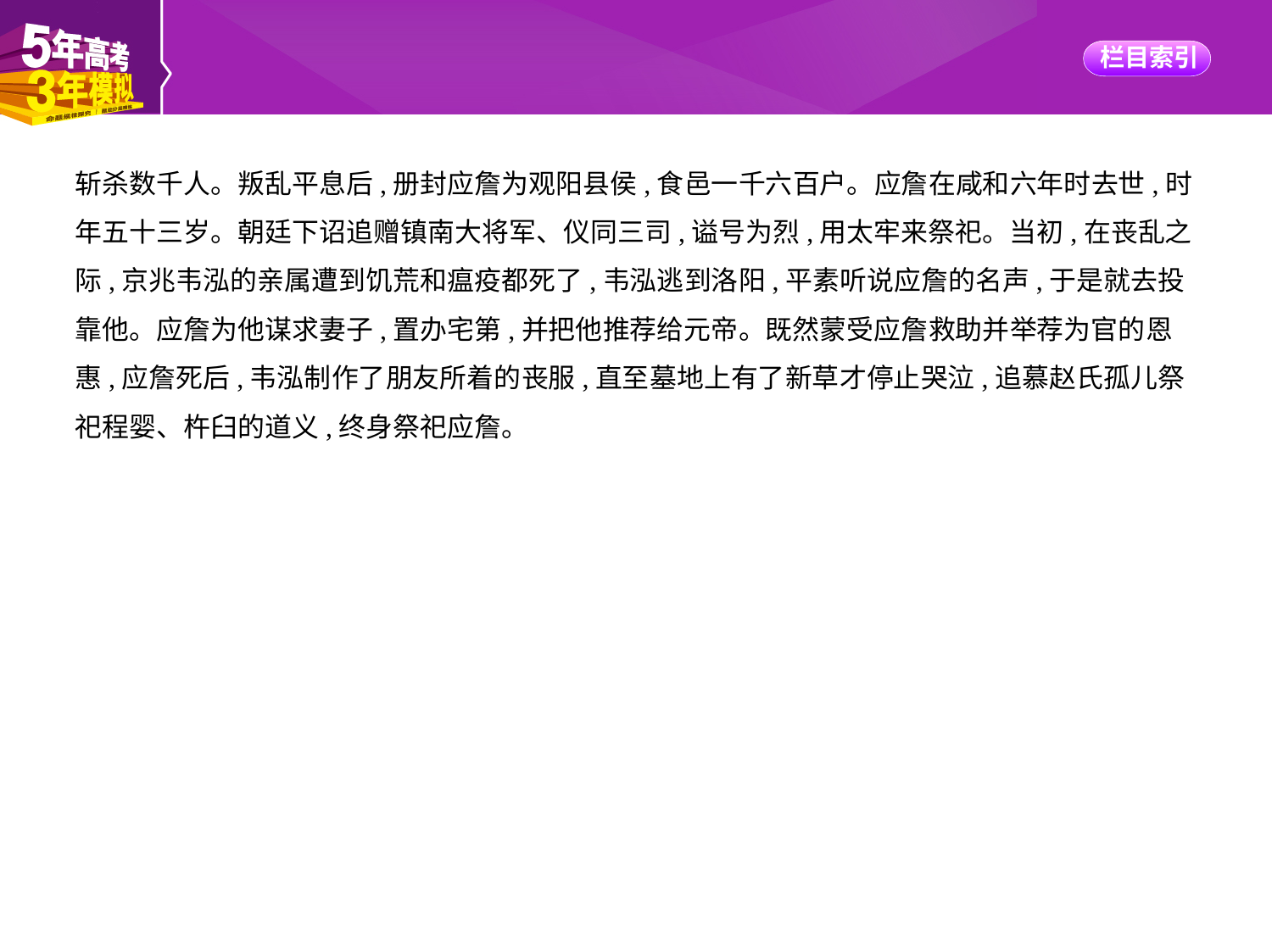

斩杀数千人。叛乱平息后,册封应詹为观阳县侯,食邑一千六百户。应詹在咸和六年时去世,时
年五十三岁。朝廷下诏追赠镇南大将军、仪同三司,谥号为烈,用太牢来祭祀。当初,在丧乱之
际,京兆韦泓的亲属遭到饥荒和瘟疫都死了,韦泓逃到洛阳,平素听说应詹的名声,于是就去投
靠他。应詹为他谋求妻子,置办宅第,并把他推荐给元帝。既然蒙受应詹救助并举荐为官的恩
惠,应詹死后,韦泓制作了朋友所着的丧服,直至墓地上有了新草才停止哭泣,追慕赵氏孤儿祭
祀程婴、杵臼的道义,终身祭祀应詹。